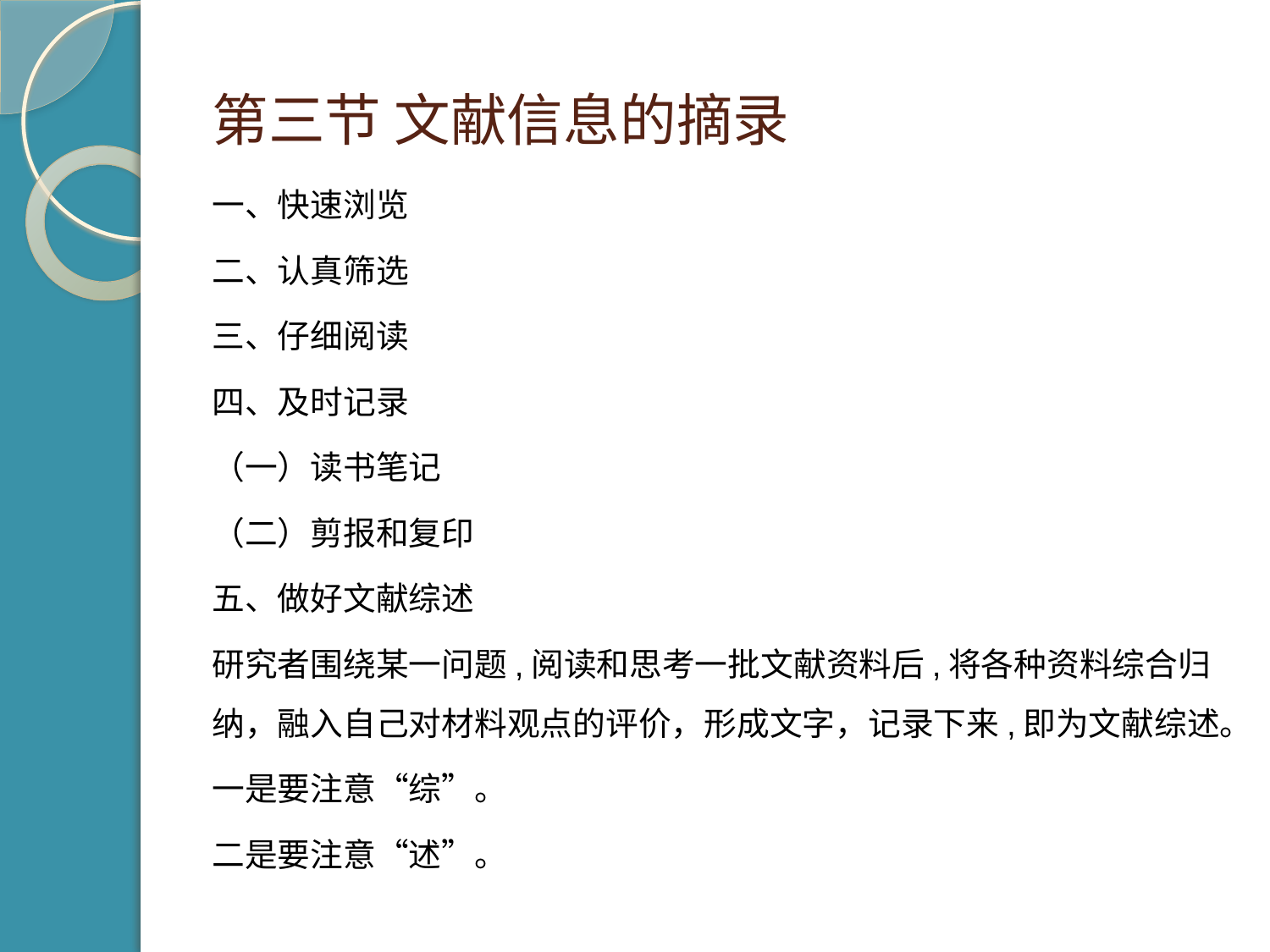

# 第三节 文献信息的摘录
一、快速浏览
二、认真筛选
三、仔细阅读
四、及时记录
（一）读书笔记
（二）剪报和复印
五、做好文献综述
研究者围绕某一问题,阅读和思考一批文献资料后,将各种资料综合归纳，融入自己对材料观点的评价，形成文字，记录下来,即为文献综述。
一是要注意“综”。
二是要注意“述”。